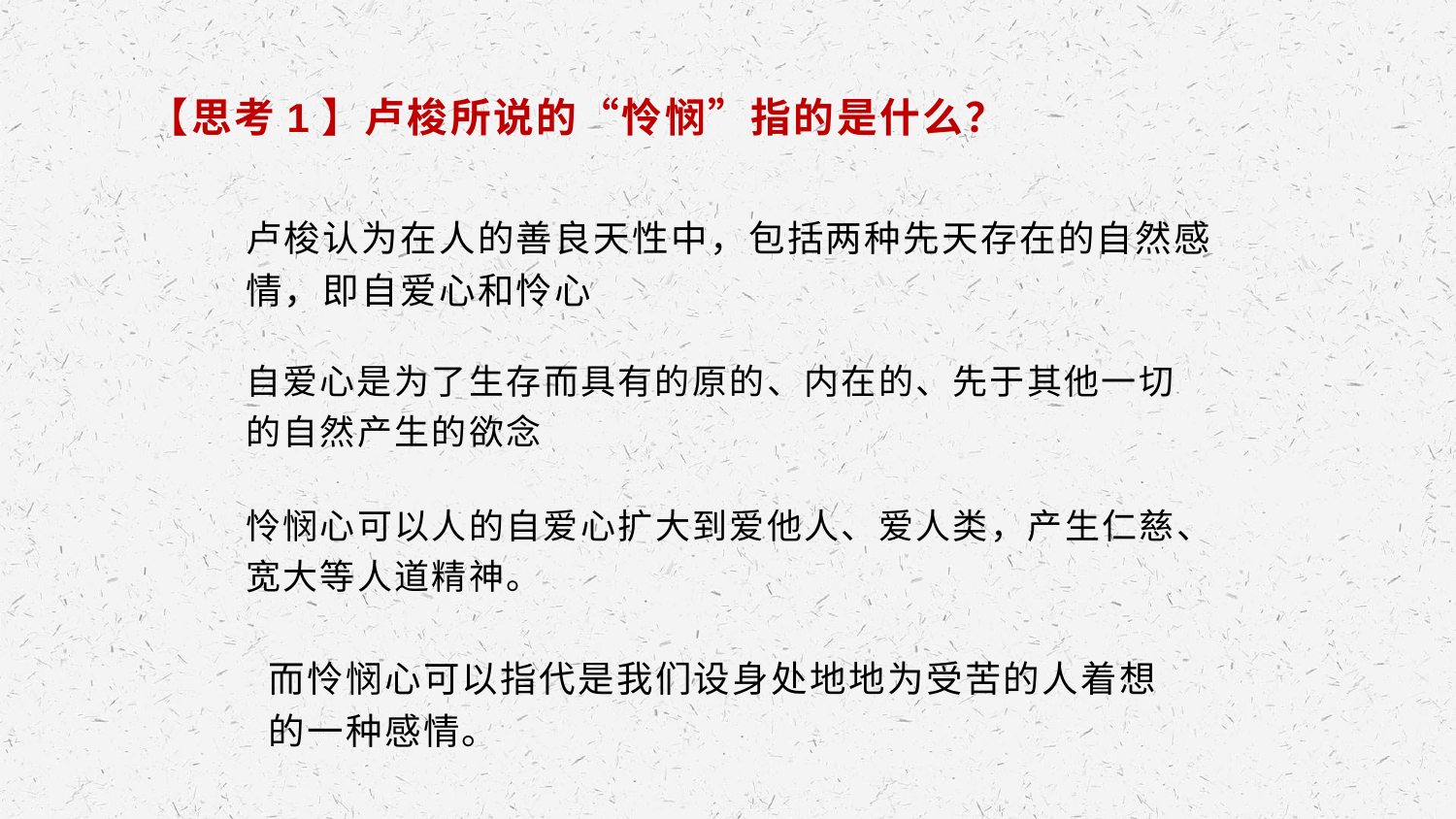

【思考1】卢梭所说的“怜悯”指的是什么？

卢梭认为在人的善良天性中，包括两种先天存在的自然感情，即自爱心和怜心
自爱心是为了生存而具有的原的、内在的、先于其他一切的自然产生的欲念
怜悯心可以人的自爱心扩大到爱他人、爱人类，产生仁慈、宽大等人道精神。
而怜悯心可以指代是我们设身处地地为受苦的人着想的一种感情。